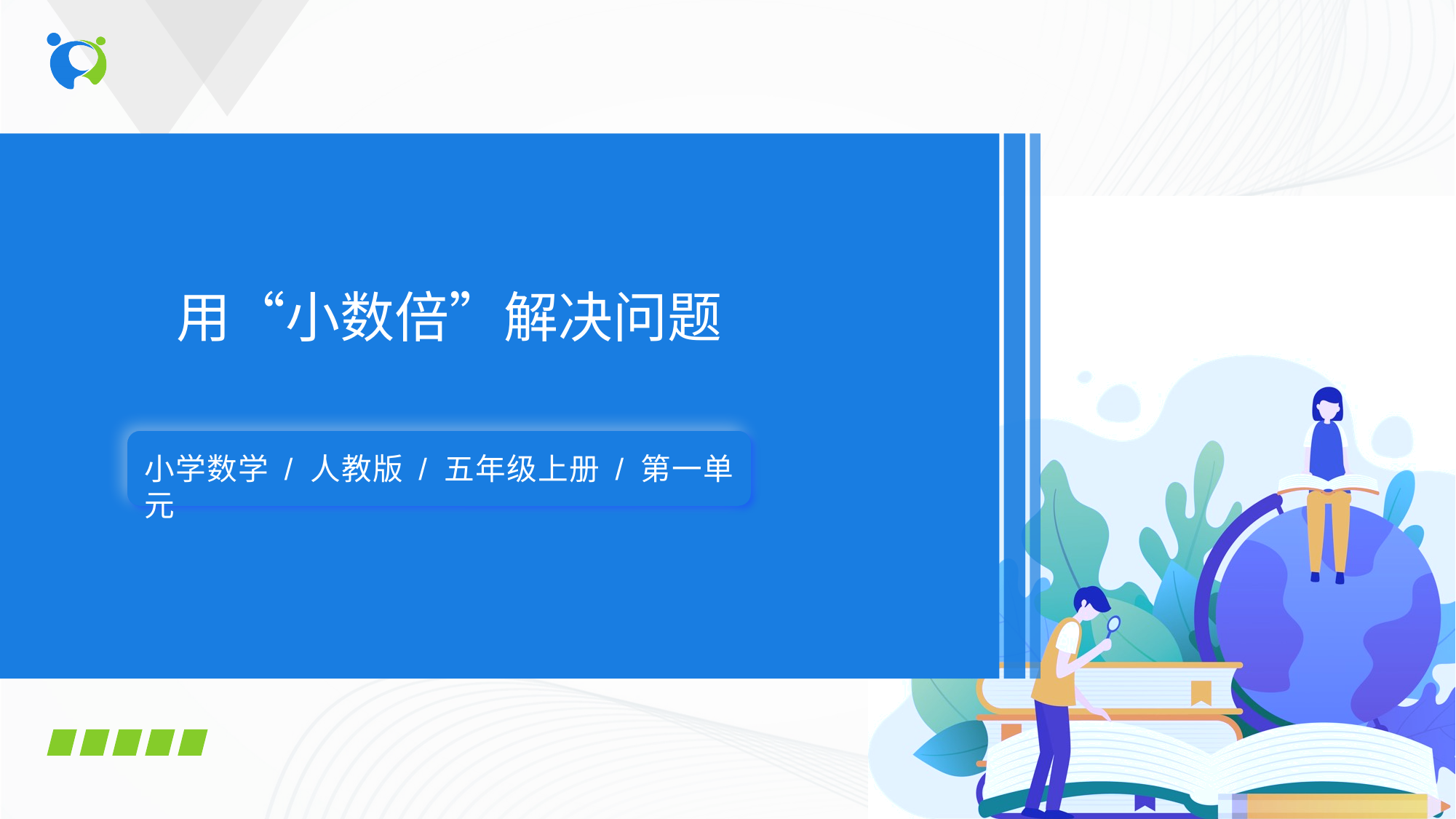

用“小数倍”解决问题

小学数学 / 人教版 / 五年级上册 / 第一单元